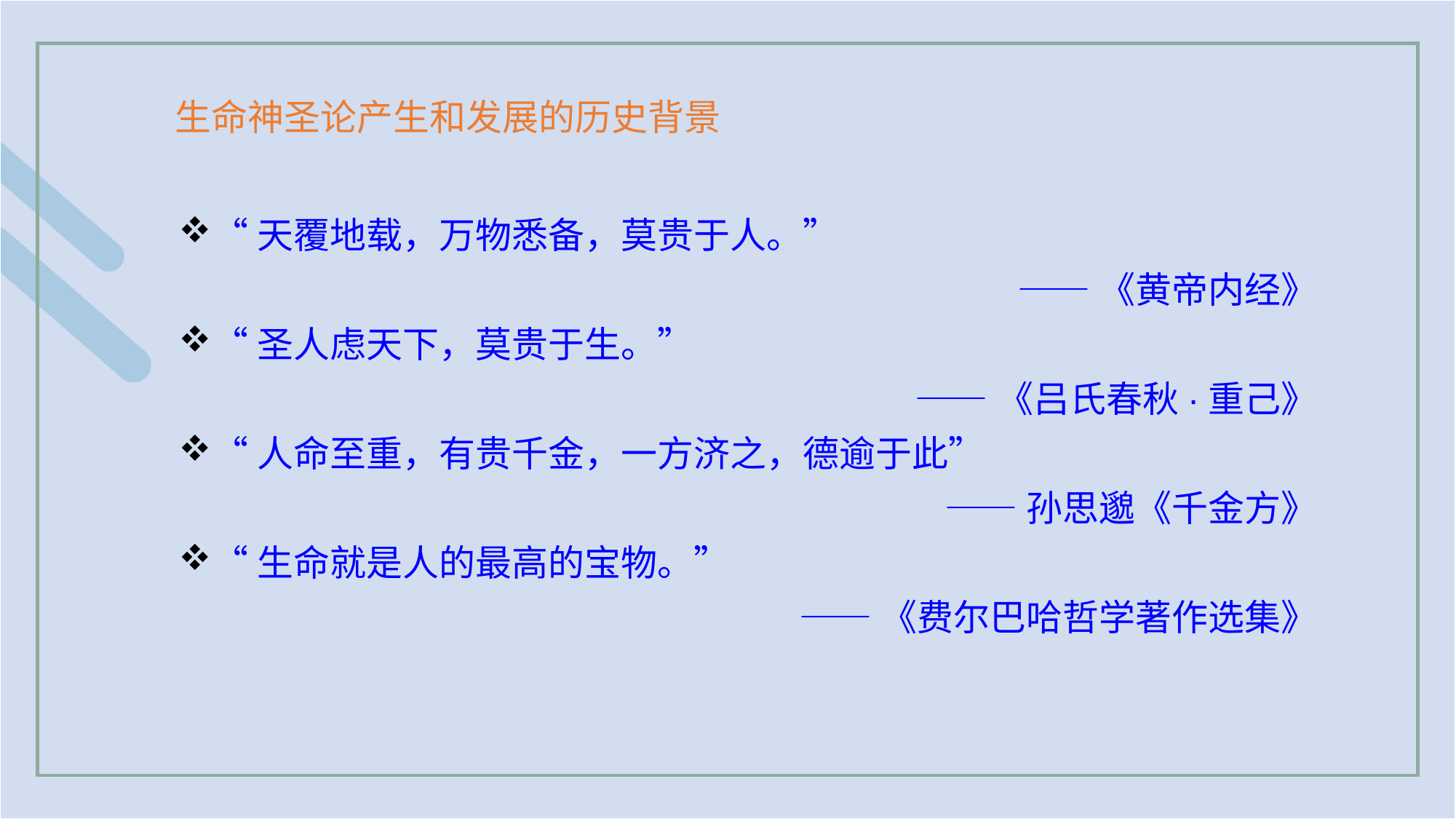

生命神圣论产生和发展的历史背景
“天覆地载，万物悉备，莫贵于人。”
——《黄帝内经》
“圣人虑天下，莫贵于生。”
——《吕氏春秋·重己》
“人命至重，有贵千金，一方济之，德逾于此”
——孙思邈《千金方》
“生命就是人的最高的宝物。”
——《费尔巴哈哲学著作选集》